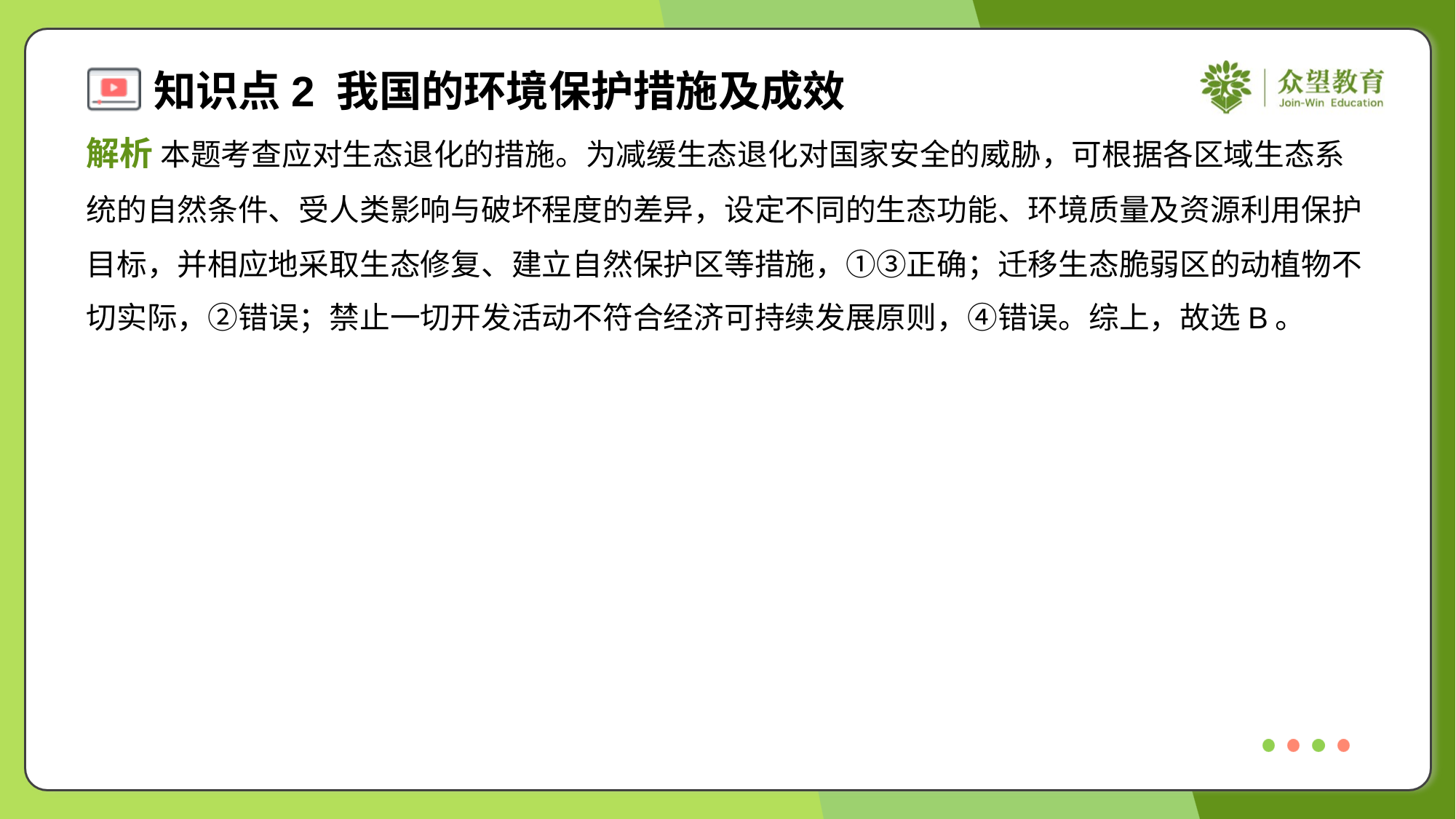

解析 本题考查应对生态退化的措施。为减缓生态退化对国家安全的威胁，可根据各区域生态系
统的自然条件、受人类影响与破坏程度的差异，设定不同的生态功能、环境质量及资源利用保护
目标，并相应地采取生态修复、建立自然保护区等措施，①③正确；迁移生态脆弱区的动植物不
切实际，②错误；禁止一切开发活动不符合经济可持续发展原则，④错误。综上，故选B。